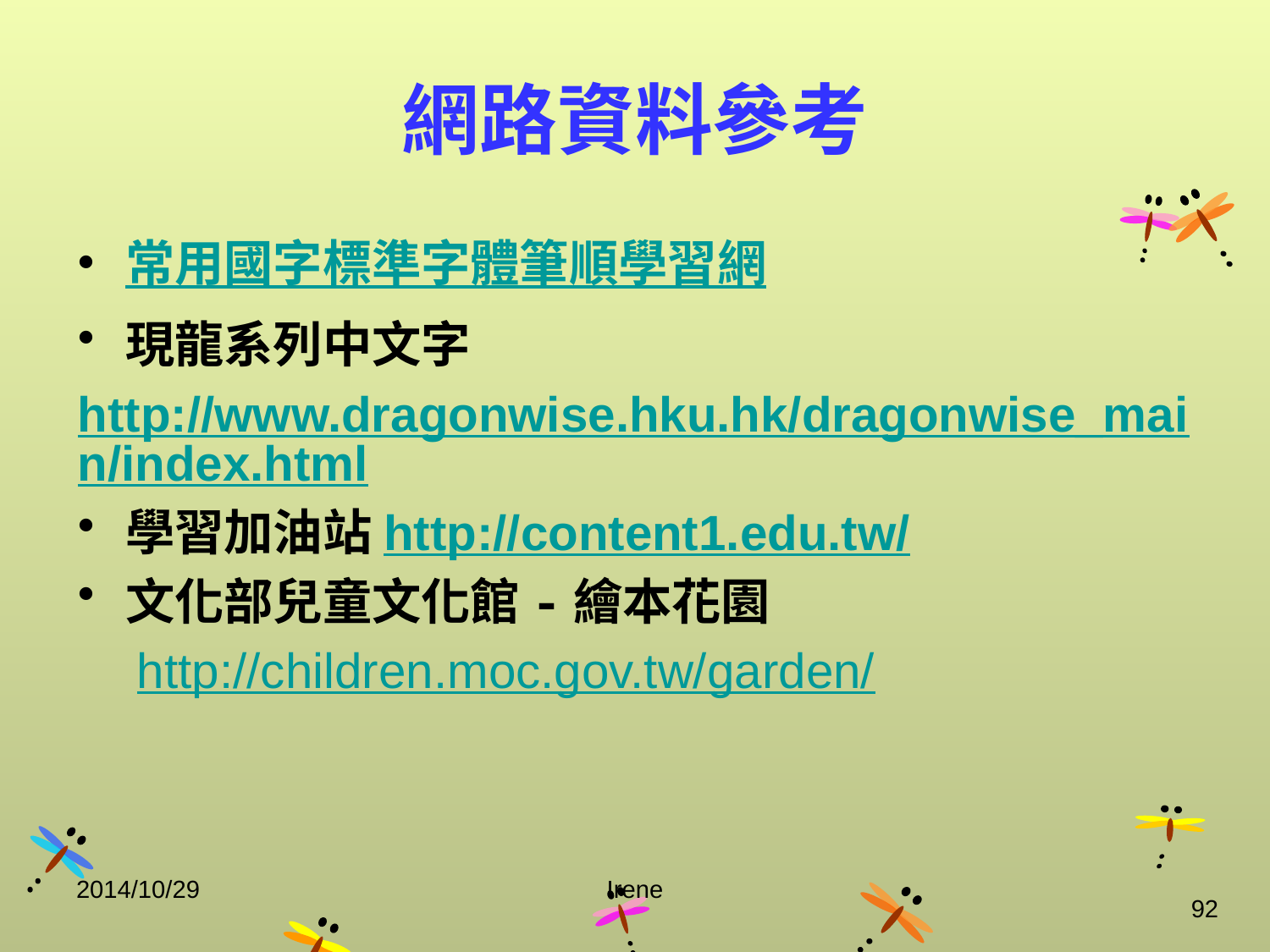

# 網路資料參考
常用國字標準字體筆順學習網
現龍系列中文字
http://www.dragonwise.hku.hk/dragonwise_main/index.html
學習加油站http://content1.edu.tw/
文化部兒童文化館-繪本花園
  http://children.moc.gov.tw/garden/

2014/10/29
Irene